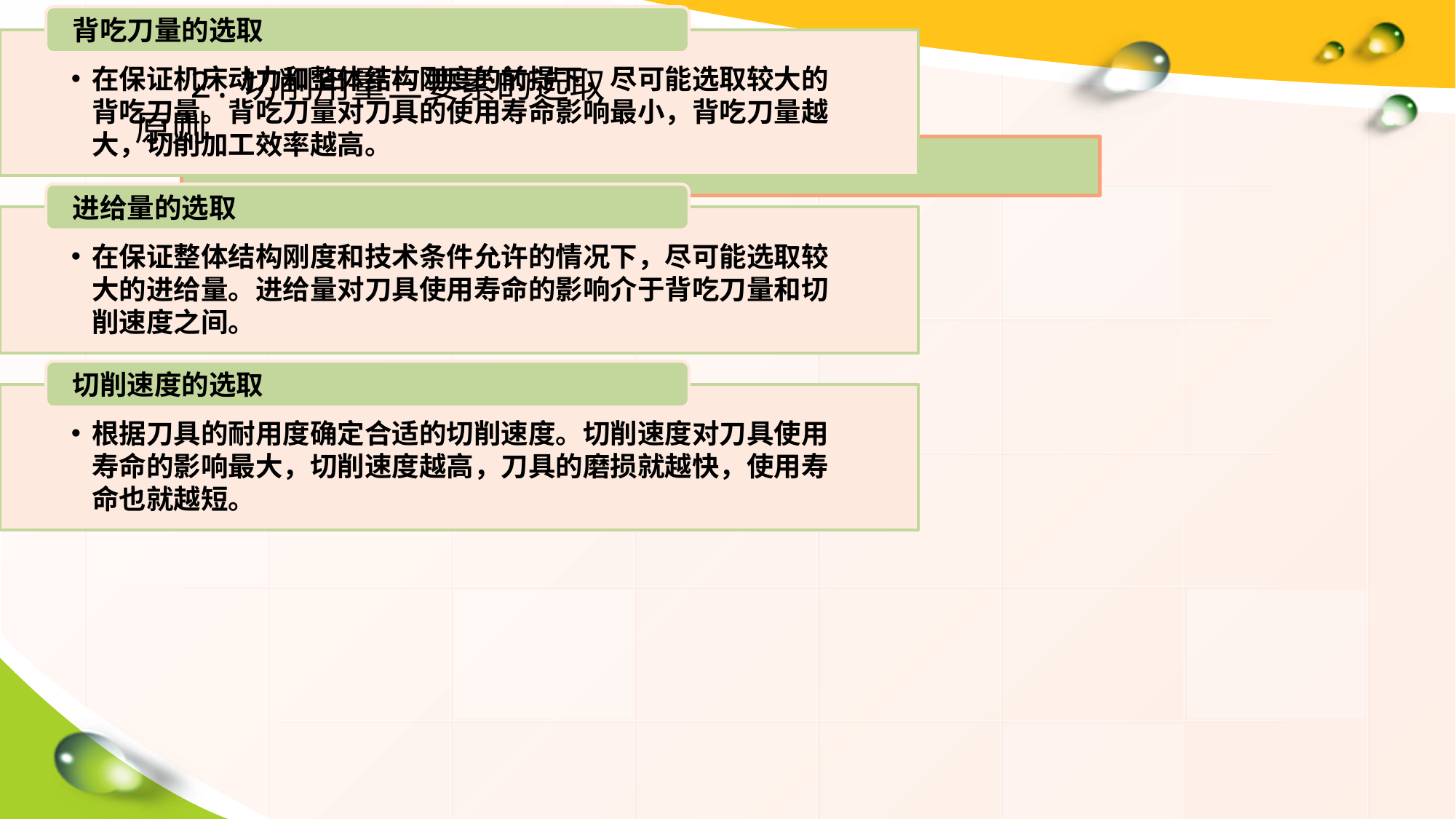

2.切削用量三要素的选取原则
（1）粗加工阶段
在保证机床动力和整体结构刚度的前提下，尽可能选取较大的背吃刀量。背吃刀量对刀具的使用寿命影响最小，背吃刀量越大，切削加工效率越高。
背吃刀量的选取
在保证整体结构刚度和技术条件允许的情况下，尽可能选取较大的进给量。进给量对刀具使用寿命的影响介于背吃刀量和切削速度之间。
进给量的选取
根据刀具的耐用度确定合适的切削速度。切削速度对刀具使用寿命的影响最大，切削速度越高，刀具的磨损就越快，使用寿命也就越短。
切削速度的选取